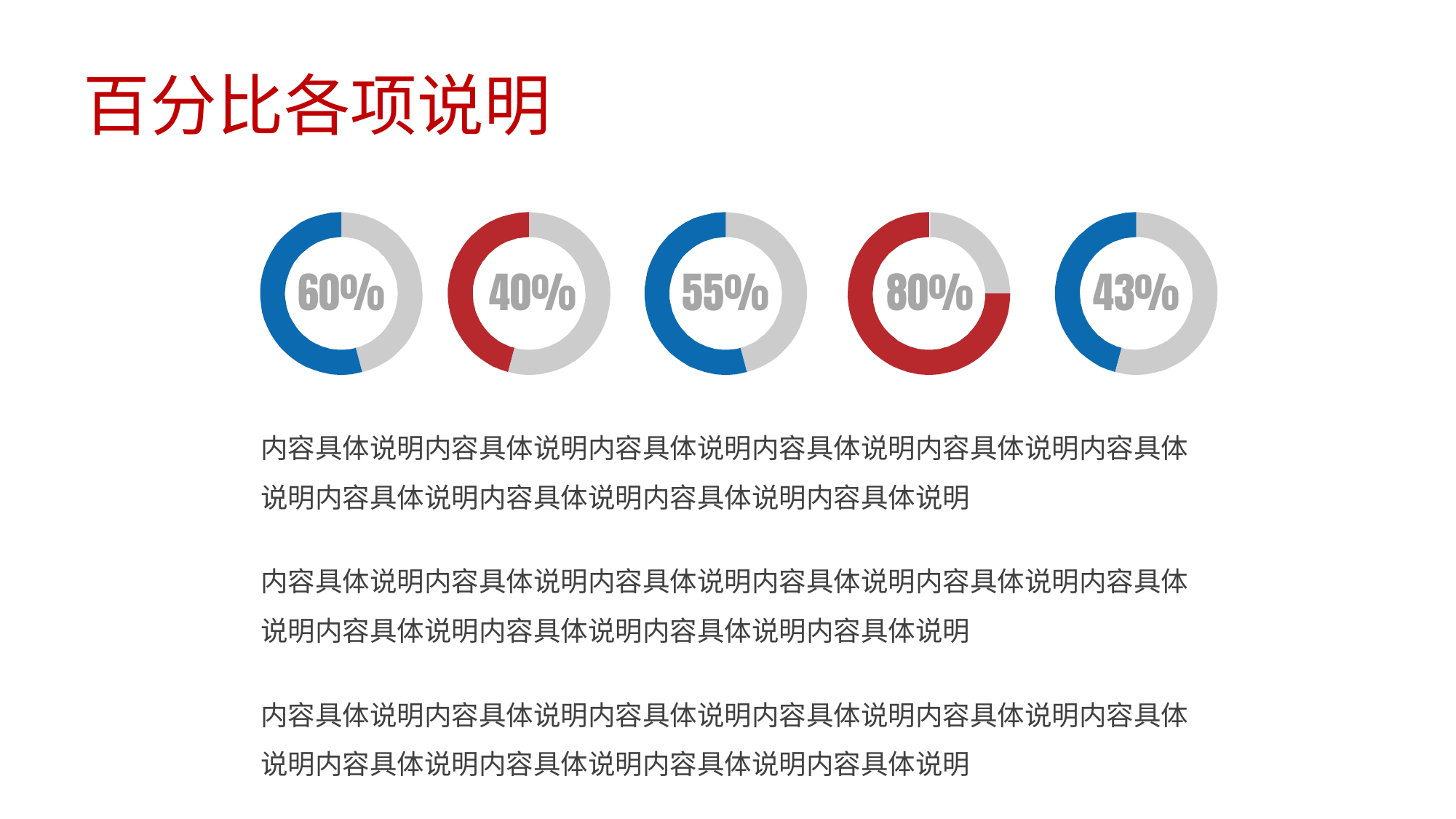

# 百分比各项说明

60%
40%
55%
80%
43%
内容具体说明内容具体说明内容具体说明内容具体说明内容具体说明内容具体说明内容具体说明内容具体说明内容具体说明内容具体说明
内容具体说明内容具体说明内容具体说明内容具体说明内容具体说明内容具体说明内容具体说明内容具体说明内容具体说明内容具体说明
内容具体说明内容具体说明内容具体说明内容具体说明内容具体说明内容具体说明内容具体说明内容具体说明内容具体说明内容具体说明